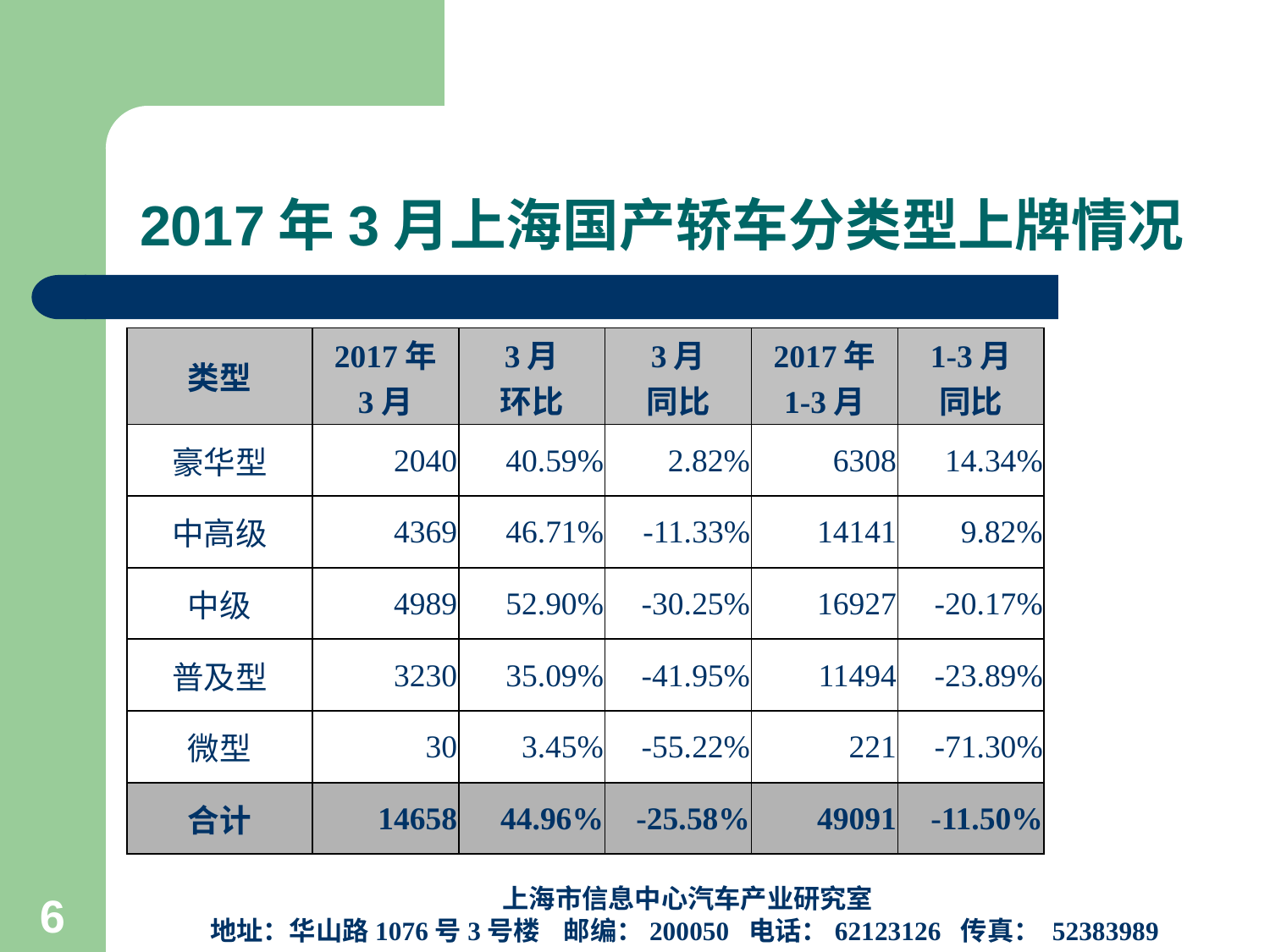

# 2017年3月上海国产轿车分类型上牌情况
| 类型 | 2017年 3月 | 3月 环比 | 3月 同比 | 2017年 1-3月 | 1-3月 同比 |
| --- | --- | --- | --- | --- | --- |
| 豪华型 | 2040 | 40.59% | 2.82% | 6308 | 14.34% |
| 中高级 | 4369 | 46.71% | -11.33% | 14141 | 9.82% |
| 中级 | 4989 | 52.90% | -30.25% | 16927 | -20.17% |
| 普及型 | 3230 | 35.09% | -41.95% | 11494 | -23.89% |
| 微型 | 30 | 3.45% | -55.22% | 221 | -71.30% |
| 合计 | 14658 | 44.96% | -25.58% | 49091 | -11.50% |
上海市信息中心汽车产业研究室
地址：华山路1076号3号楼    邮编：200050  电话：62123126  传真： 52383989
6